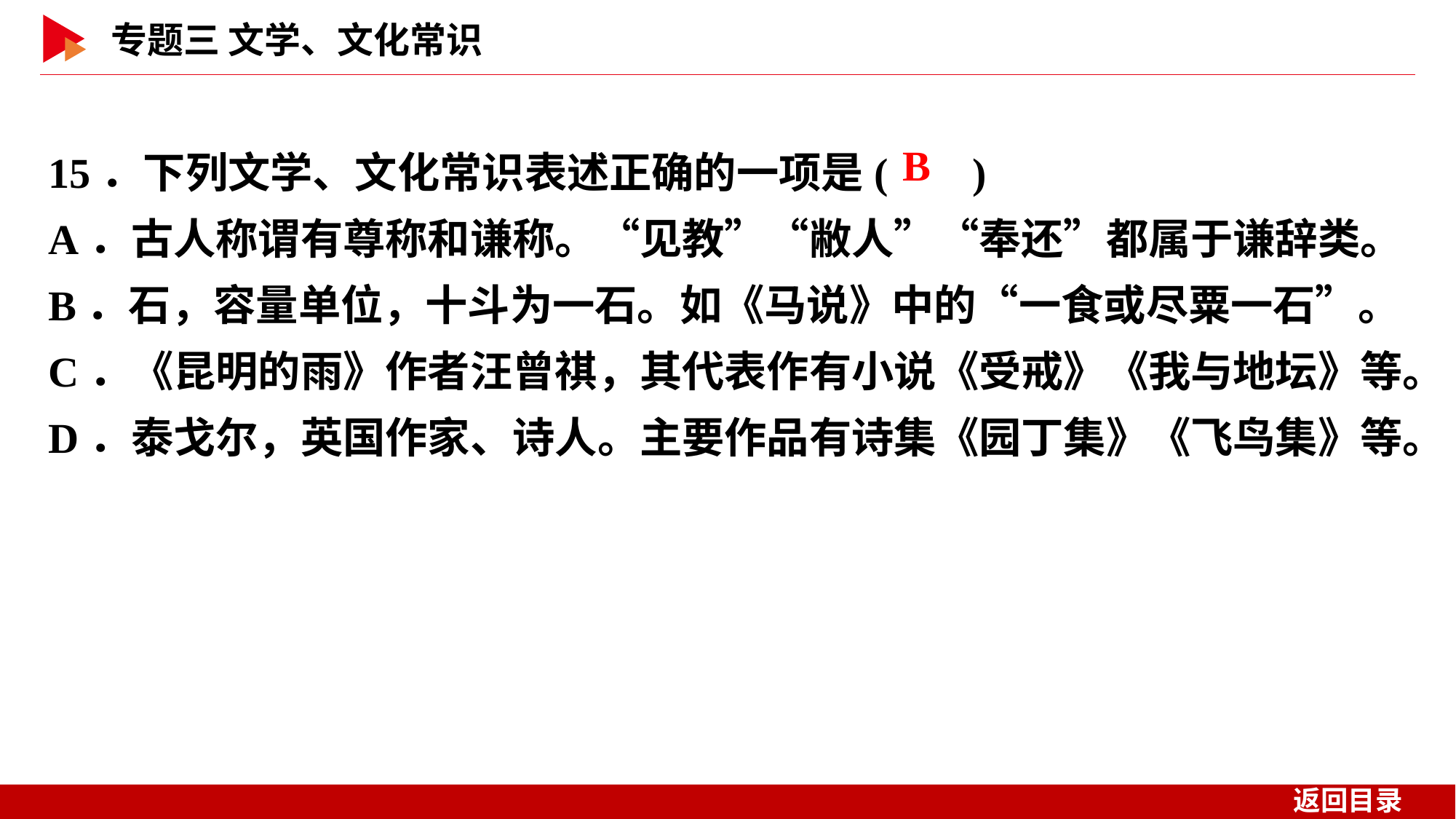

15．下列文学、文化常识表述正确的一项是(        )
A．古人称谓有尊称和谦称。“见教”“敝人”“奉还”都属于谦辞类。
B．石，容量单位，十斗为一石。如《马说》中的“一食或尽粟一石”。
C．《昆明的雨》作者汪曾祺，其代表作有小说《受戒》《我与地坛》等。
D．泰戈尔，英国作家、诗人。主要作品有诗集《园丁集》《飞鸟集》等。
   B